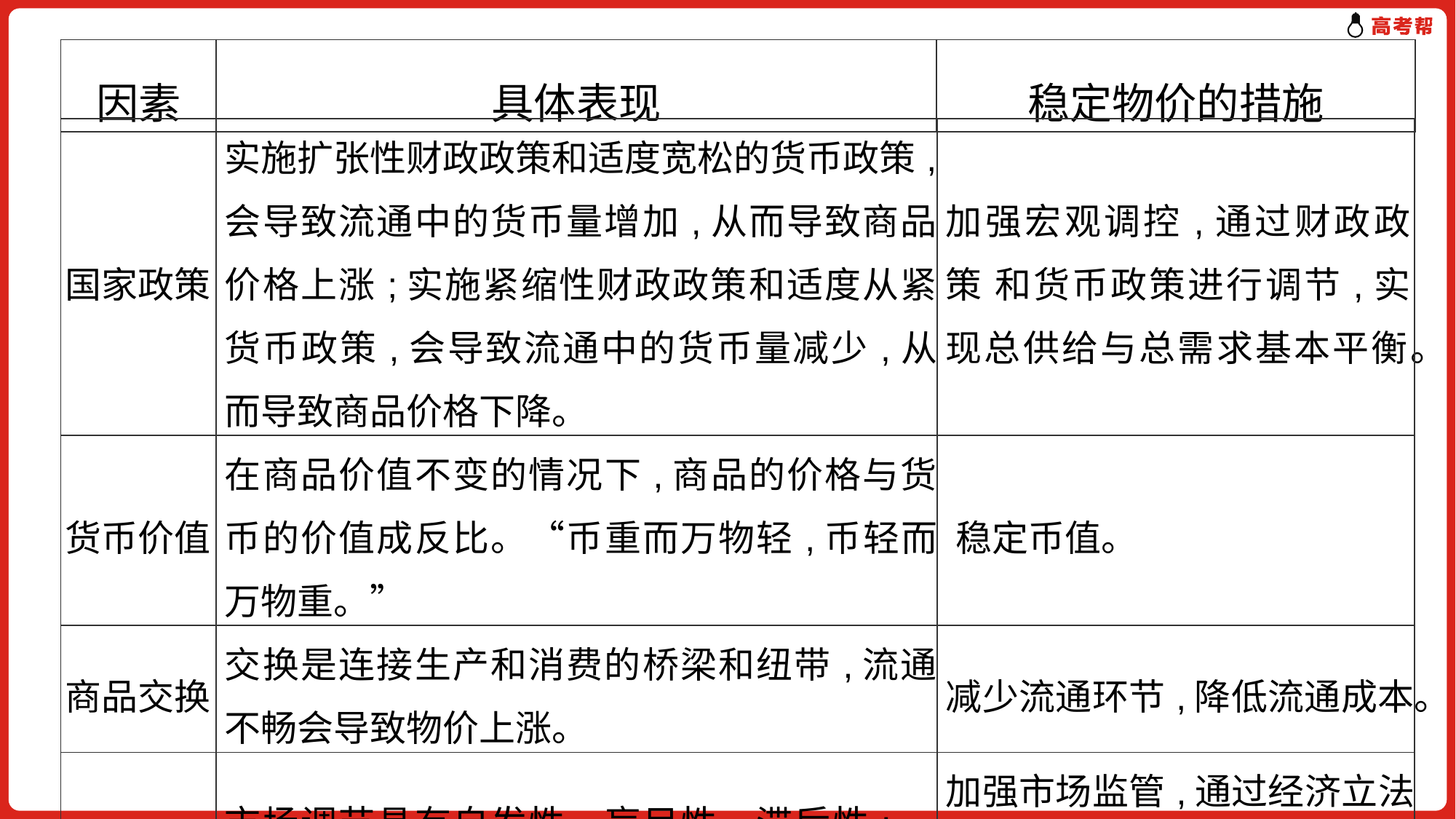

| 因素 | 具体表现 | 稳定物价的措施 |
| --- | --- | --- |
| 国家政策 | 实施扩张性财政政策和适度宽松的货币政策,会导致流通中的货币量增加,从而导致商品价格上涨;实施紧缩性财政政策和适度从紧货币政策,会导致流通中的货币量减少,从而导致商品价格下降。 | 加强宏观调控,通过财政政策 和货币政策进行调节,实现总供给与总需求基本平衡。 |
| --- | --- | --- |
| 货币价值 | 在商品价值不变的情况下,商品的价格与货币的价值成反比。“币重而万物轻,币轻而万物重。” | 稳定币值。 |
| 商品交换 | 交换是连接生产和消费的桥梁和纽带,流通不畅会导致物价上涨。 | 减少流通环节,降低流通成本。 |
| 市场缺陷 | 市场调节具有自发性、盲目性、滞后性;一些生产者、经营者恶意囤积,哄抬物价。 | 加强市场监管,通过经济立法 和行政命令等手段,打击市场炒作等行为。 |